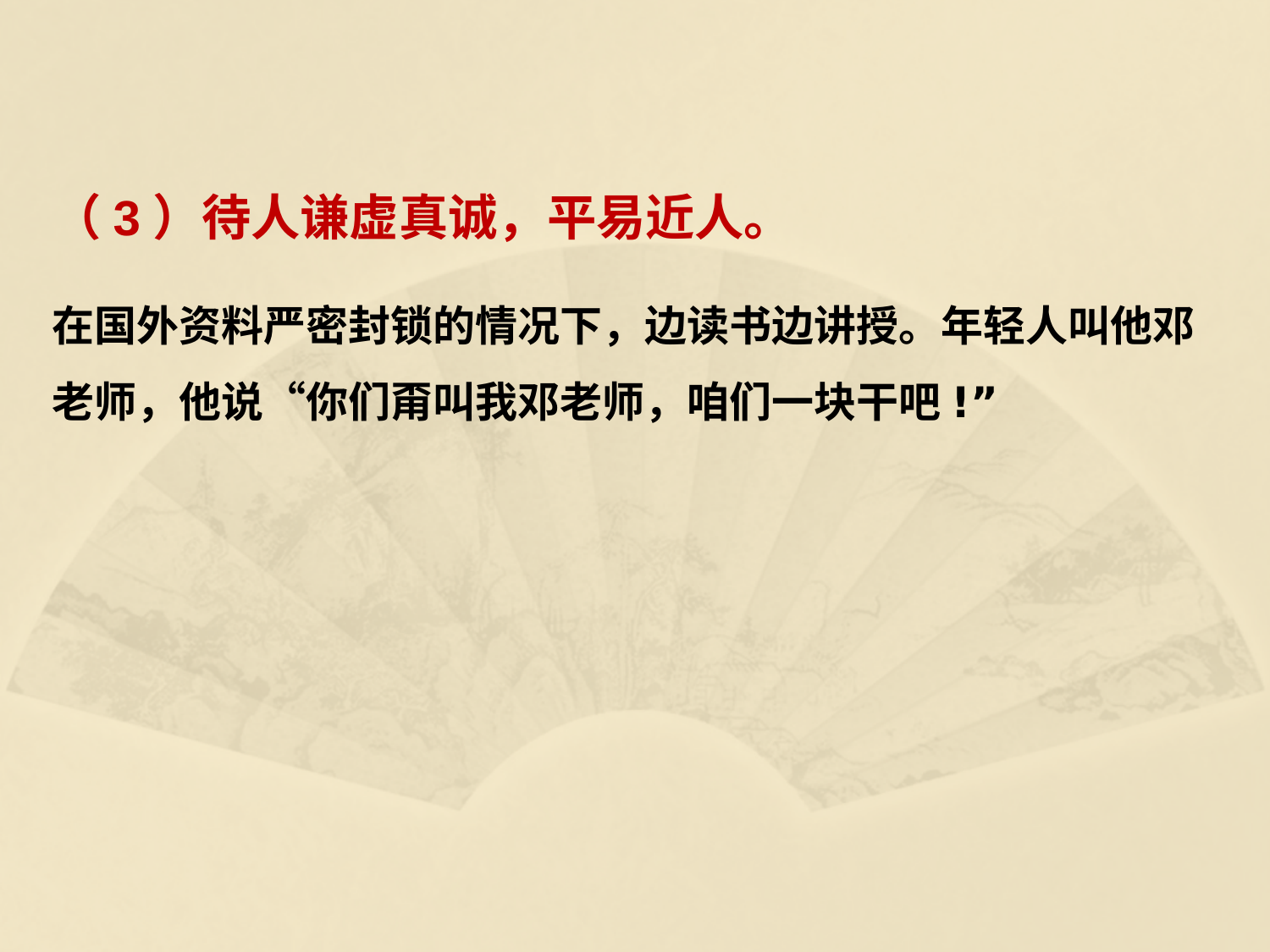

（3）待人谦虚真诚，平易近人。
在国外资料严密封锁的情况下，边读书边讲授。年轻人叫他邓老师，他说“你们甭叫我邓老师，咱们一块干吧!”